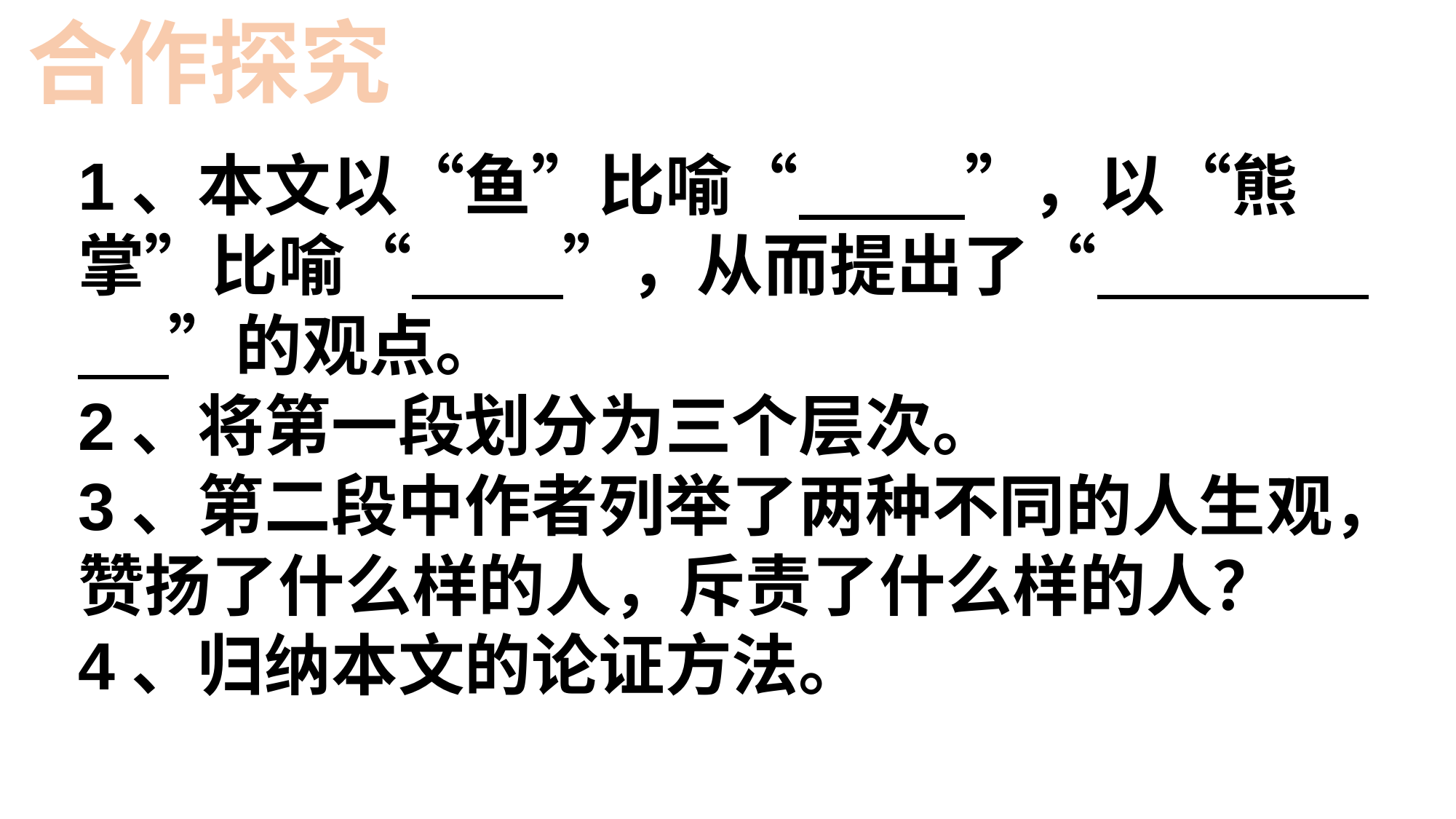

合作探究
1、本文以“鱼”比喻“           ”，以“熊掌”比喻“          ”，从而提出了“                         ”的观点。
2、将第一段划分为三个层次。
3、第二段中作者列举了两种不同的人生观，赞扬了什么样的人，斥责了什么样的人？
4、归纳本文的论证方法。